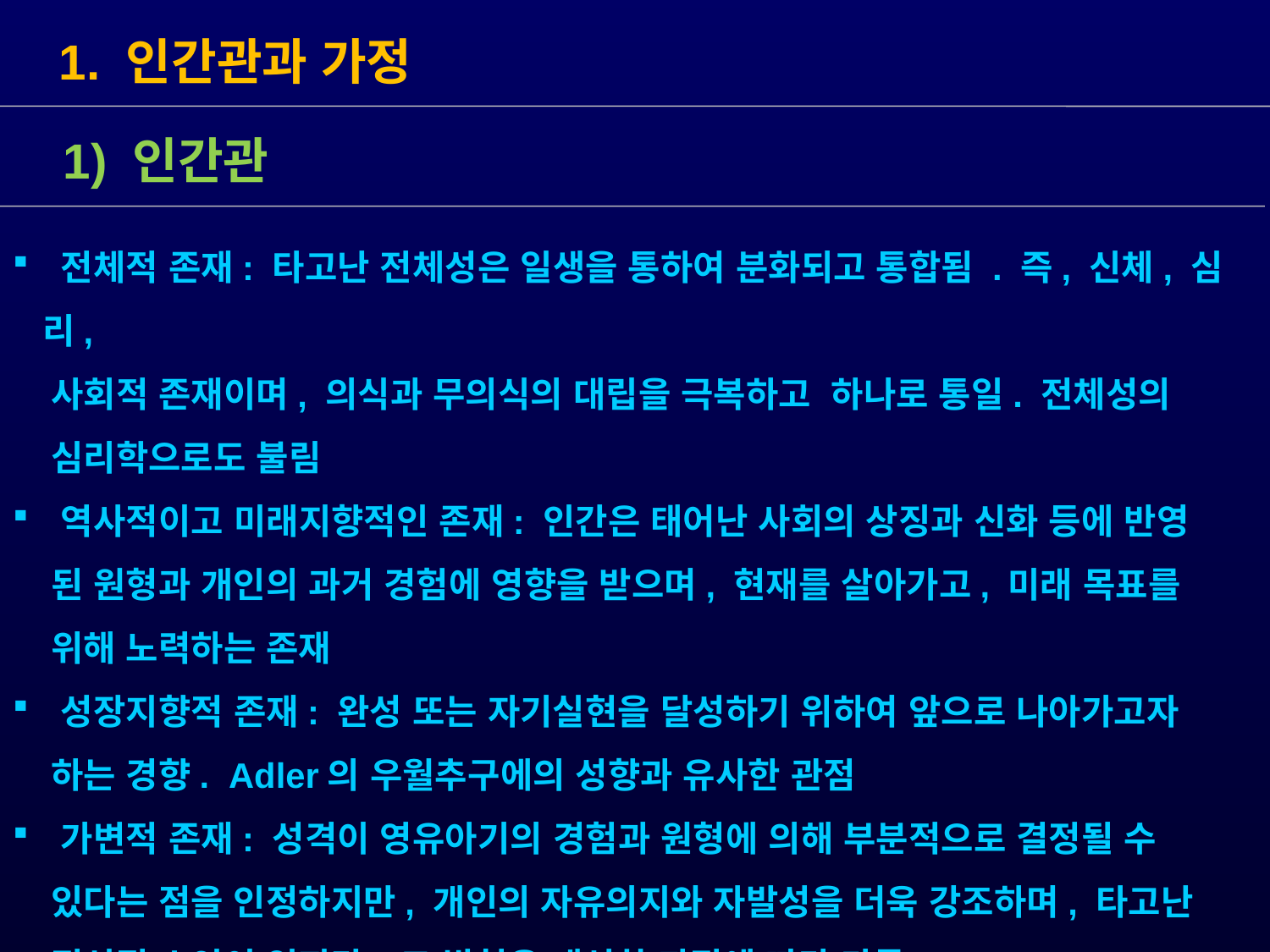

1. 인간관과 가정

 전체적 존재: 타고난 전체성은 일생을 통하여 분화되고 통합됨 . 즉, 신체, 심리,
   사회적 존재이며, 의식과 무의식의 대립을 극복하고  하나로 통일. 전체성의
   심리학으로도 불림
 역사적이고 미래지향적인 존재: 인간은 태어난 사회의 상징과 신화 등에 반영
   된 원형과 개인의 과거 경험에 영향을 받으며, 현재를 살아가고, 미래 목표를
   위해 노력하는 존재
 성장지향적 존재: 완성 또는 자기실현을 달성하기 위하여 앞으로 나아가고자
   하는 경향.  Adler의 우월추구에의 성향과 유사한 관점
 가변적 존재: 성격이 영유아기의 경험과 원형에 의해 부분적으로 결정될 수
   있다는 점을 인정하지만, 개인의 자유의지와 자발성을 더욱 강조하며, 타고난
   정신적 소인이 있지만, 그 발현은 개성화 과정에 따라 다름
   1) 인간관